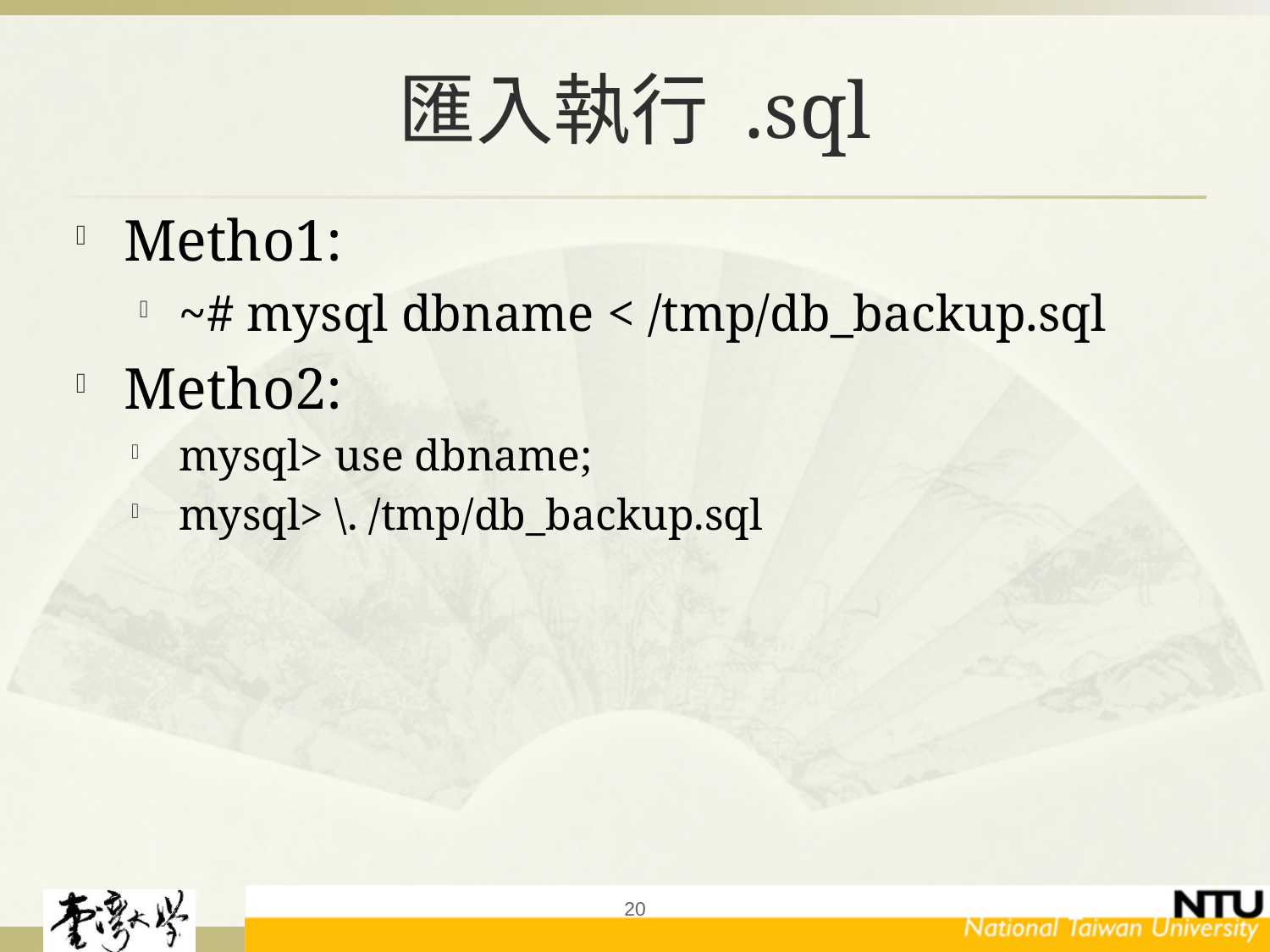

# 匯入執行 .sql
Metho1:
~# mysql dbname < /tmp/db_backup.sql
Metho2:
mysql> use dbname;
mysql> \. /tmp/db_backup.sql
20